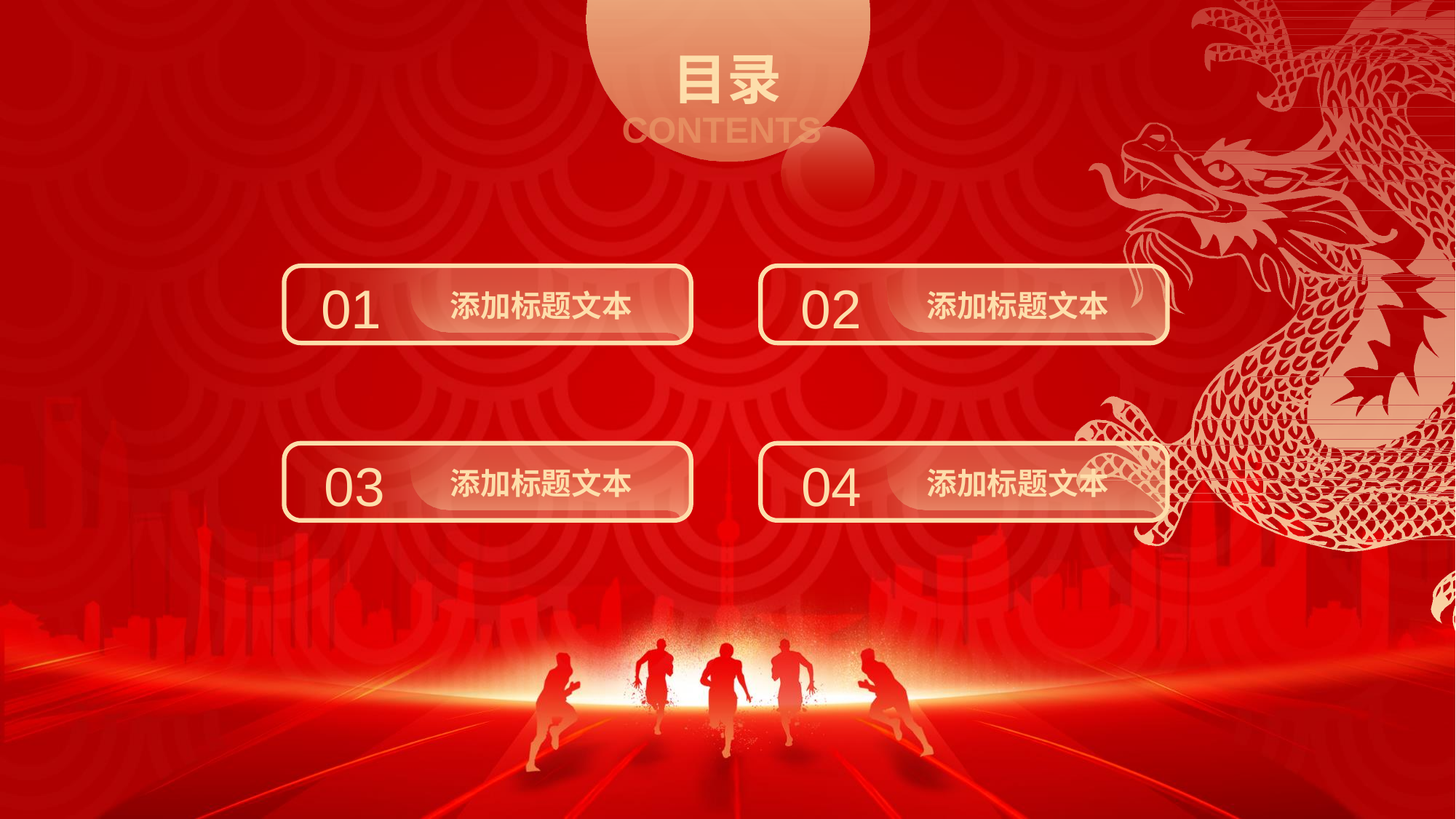

目录
CONTENTS

01
02
添加标题文本
添加标题文本

03
04
添加标题文本
添加标题文本